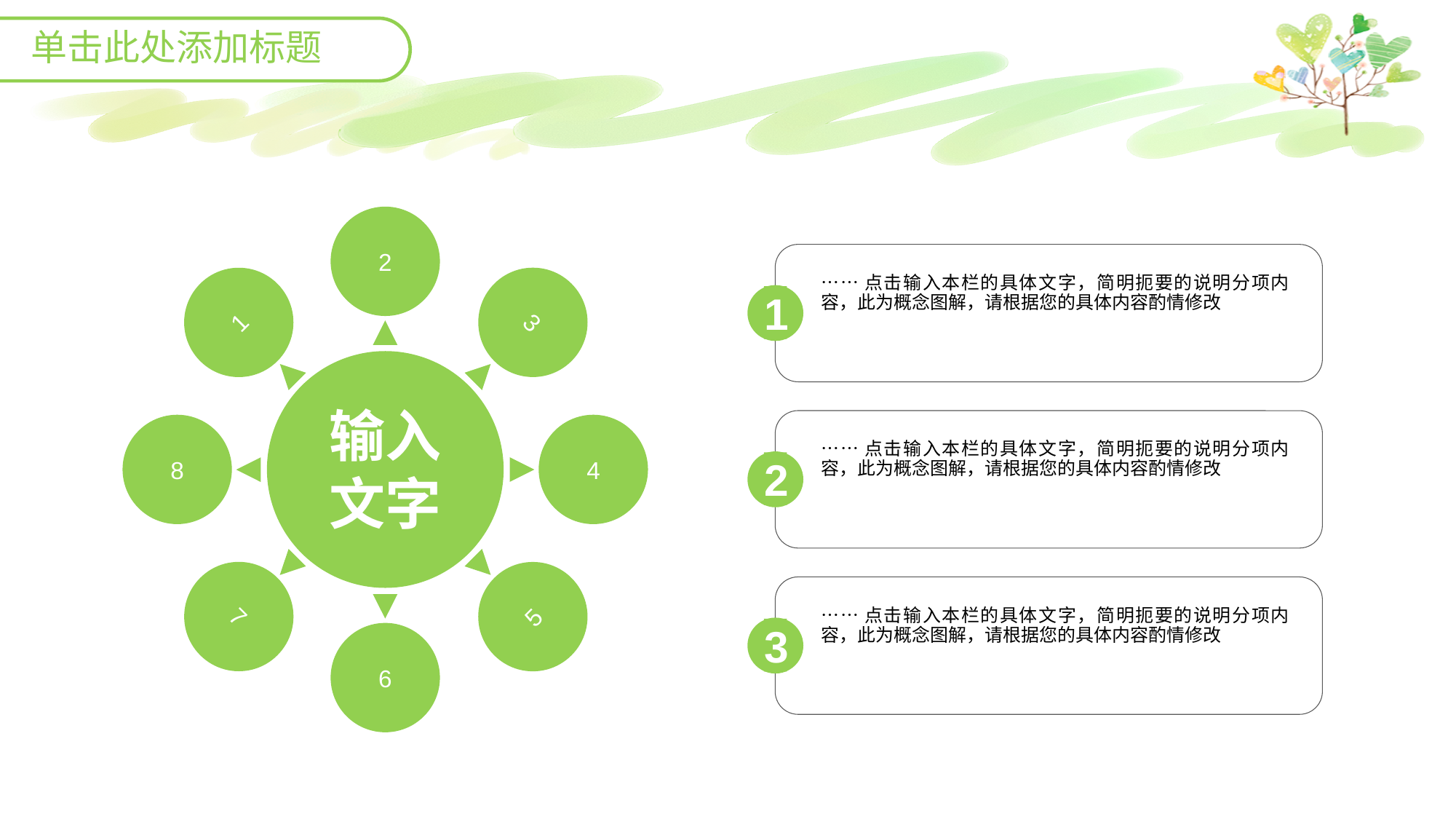

单击此处添加标题
2

1
3
……点击输入本栏的具体文字，简明扼要的说明分项内容，此为概念图解，请根据您的具体内容酌情修改

1

输入文字

8
4
……点击输入本栏的具体文字，简明扼要的说明分项内容，此为概念图解，请根据您的具体内容酌情修改

2

7
5

……点击输入本栏的具体文字，简明扼要的说明分项内容，此为概念图解，请根据您的具体内容酌情修改

3
6